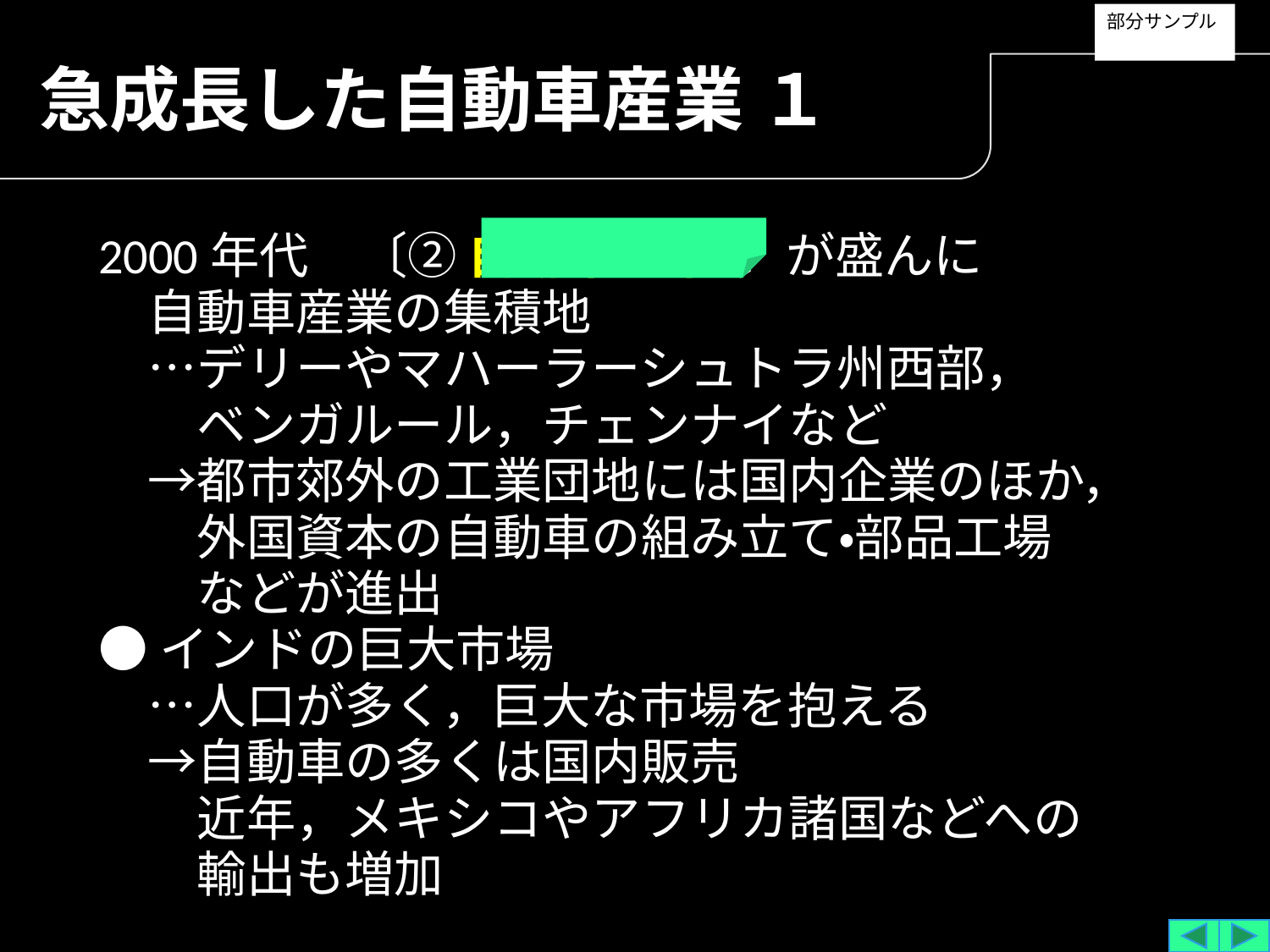

部分サンプル
急成長した自動車産業 １

2000年代　〔② 自動車産業  〕が盛んに
　自動車産業の集積地
　…デリーやマハーラーシュトラ州西部，
　　ベンガルール，チェンナイなど
　→都市郊外の工業団地には国内企業のほか，
　　外国資本の自動車の組み立て・部品工場
　　などが進出
●インドの巨大市場
　…人口が多く，巨大な市場を抱える
　→自動車の多くは国内販売
　　近年，メキシコやアフリカ諸国などへの
　　輸出も増加